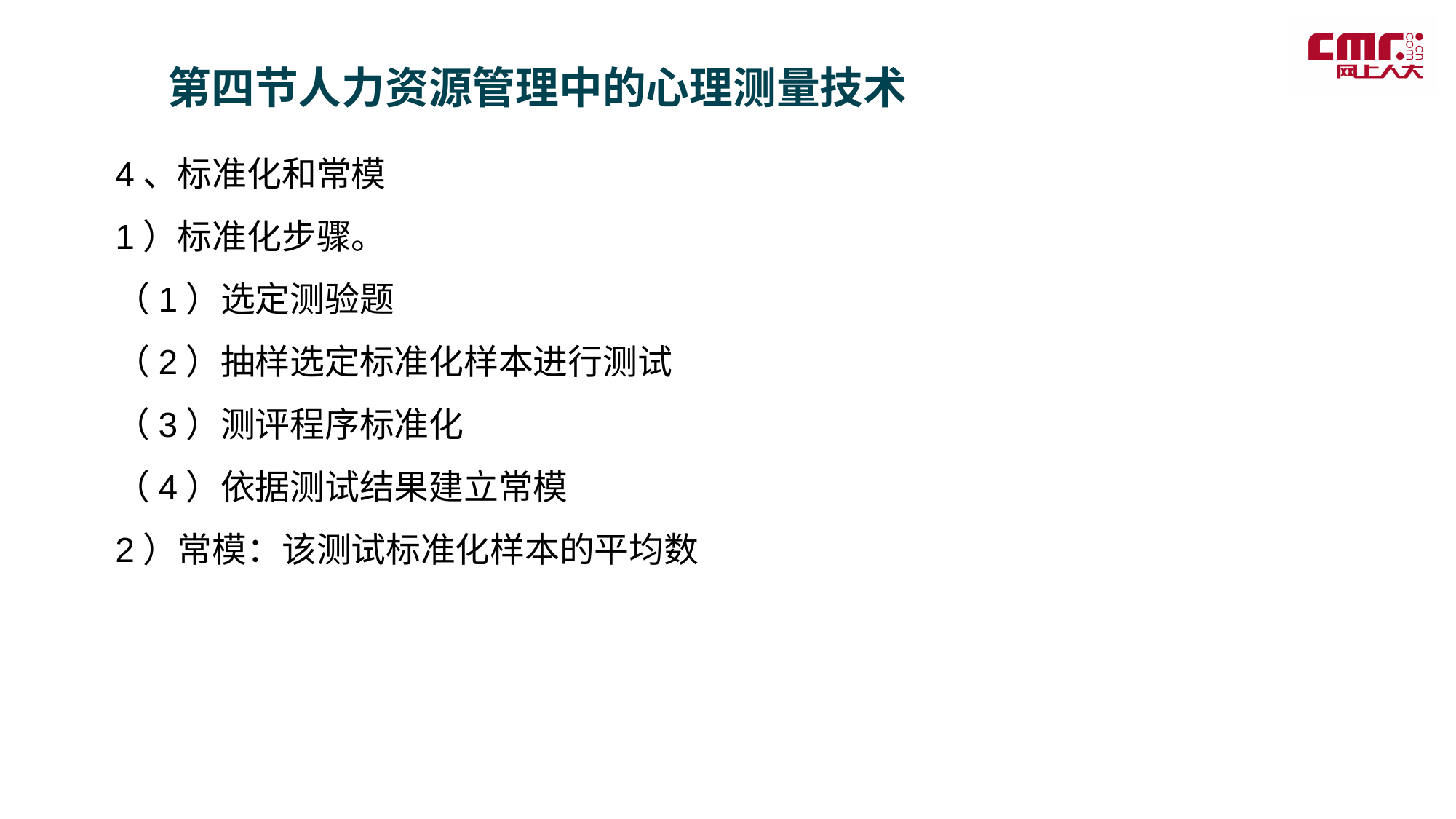

第四节人力资源管理中的心理测量技术
4、标准化和常模
1）标准化步骤。
（1）选定测验题
（2）抽样选定标准化样本进行测试
（3）测评程序标准化
（4）依据测试结果建立常模
2）常模：该测试标准化样本的平均数